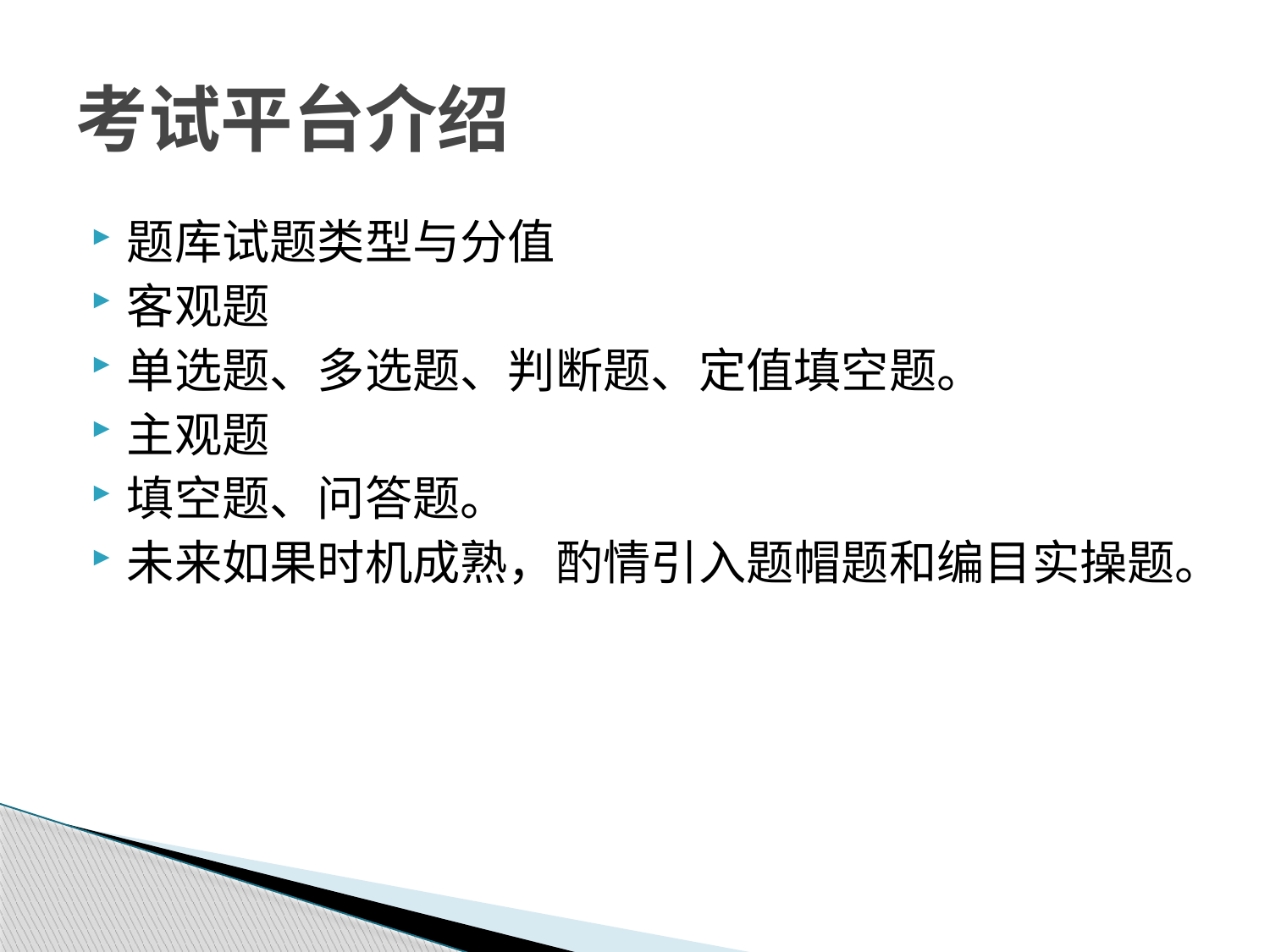

# 考试平台介绍
题库试题类型与分值
客观题
单选题、多选题、判断题、定值填空题。
主观题
填空题、问答题。
未来如果时机成熟，酌情引入题帽题和编目实操题。